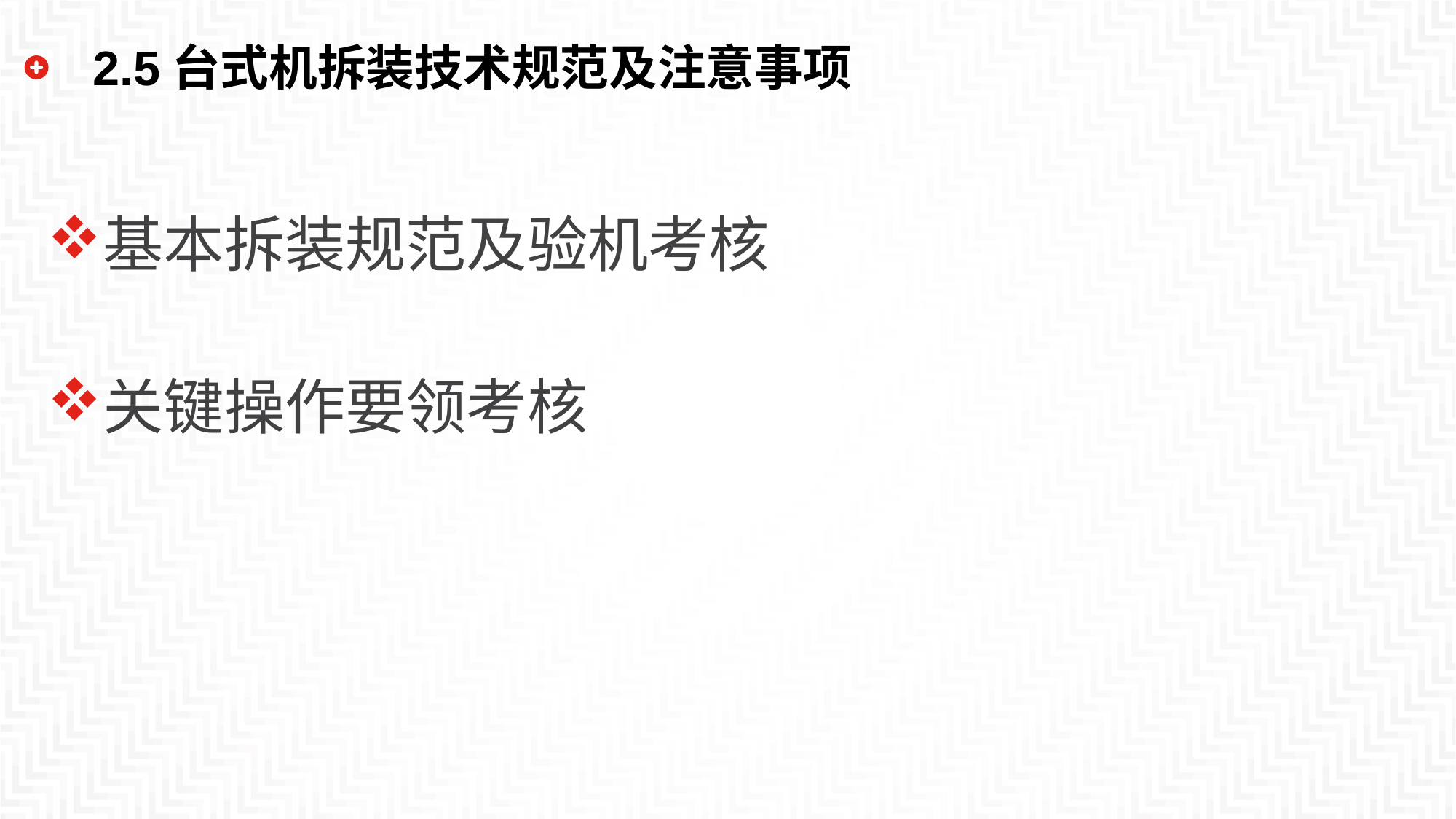

# 2.5台式机拆装技术规范及注意事项

基本拆装规范及验机考核

关键操作要领考核